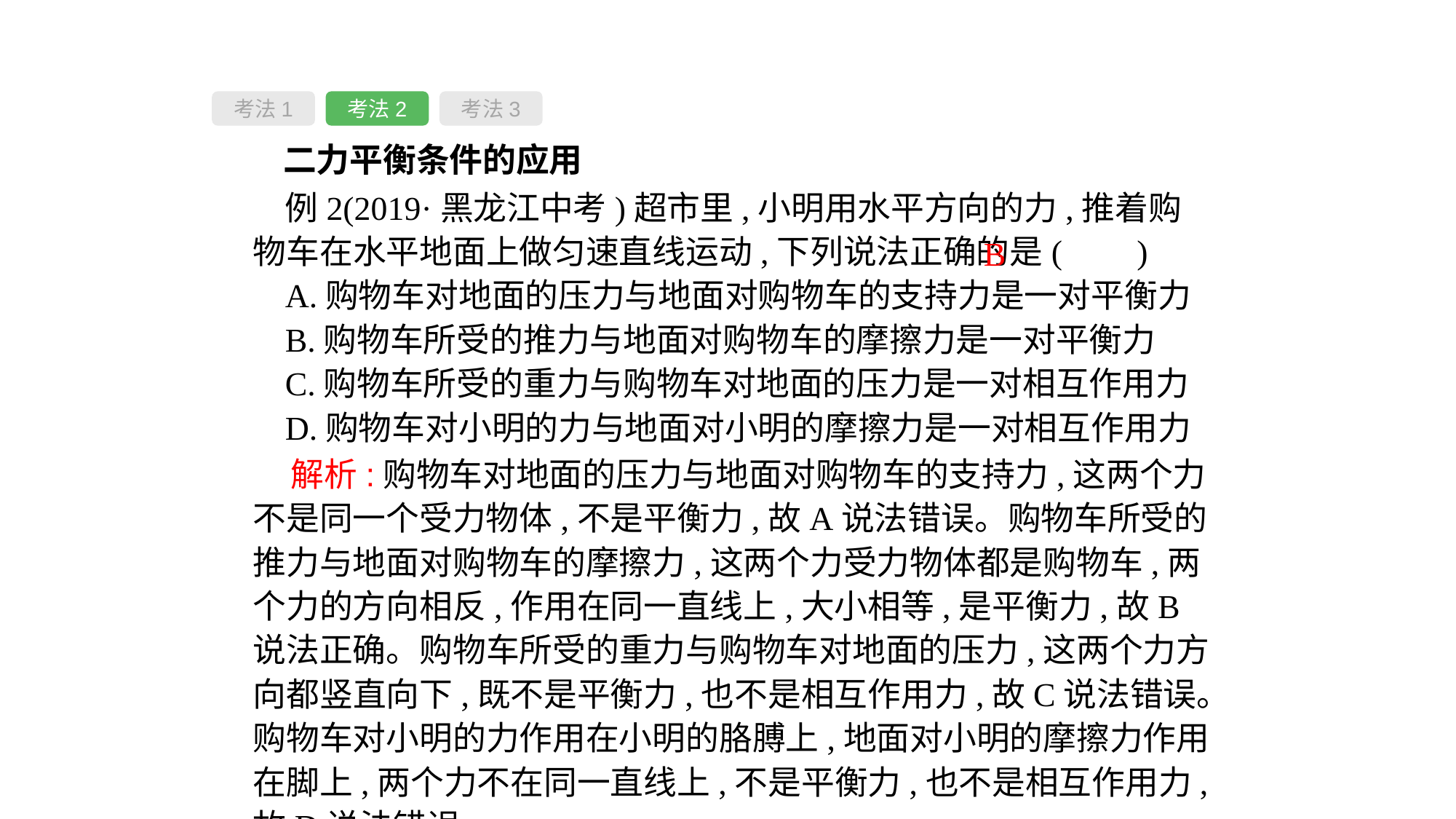

考法1
考法2
考法3
　二力平衡条件的应用
例2(2019·黑龙江中考)超市里,小明用水平方向的力,推着购物车在水平地面上做匀速直线运动,下列说法正确的是(   　)
A.购物车对地面的压力与地面对购物车的支持力是一对平衡力
B.购物车所受的推力与地面对购物车的摩擦力是一对平衡力
C.购物车所受的重力与购物车对地面的压力是一对相互作用力
D.购物车对小明的力与地面对小明的摩擦力是一对相互作用力
B
    解析:购物车对地面的压力与地面对购物车的支持力,这两个力不是同一个受力物体,不是平衡力,故A说法错误。购物车所受的推力与地面对购物车的摩擦力,这两个力受力物体都是购物车,两个力的方向相反,作用在同一直线上,大小相等,是平衡力,故B说法正确。购物车所受的重力与购物车对地面的压力,这两个力方向都竖直向下,既不是平衡力,也不是相互作用力,故C说法错误。购物车对小明的力作用在小明的胳膊上,地面对小明的摩擦力作用在脚上,两个力不在同一直线上,不是平衡力,也不是相互作用力,故D说法错误。